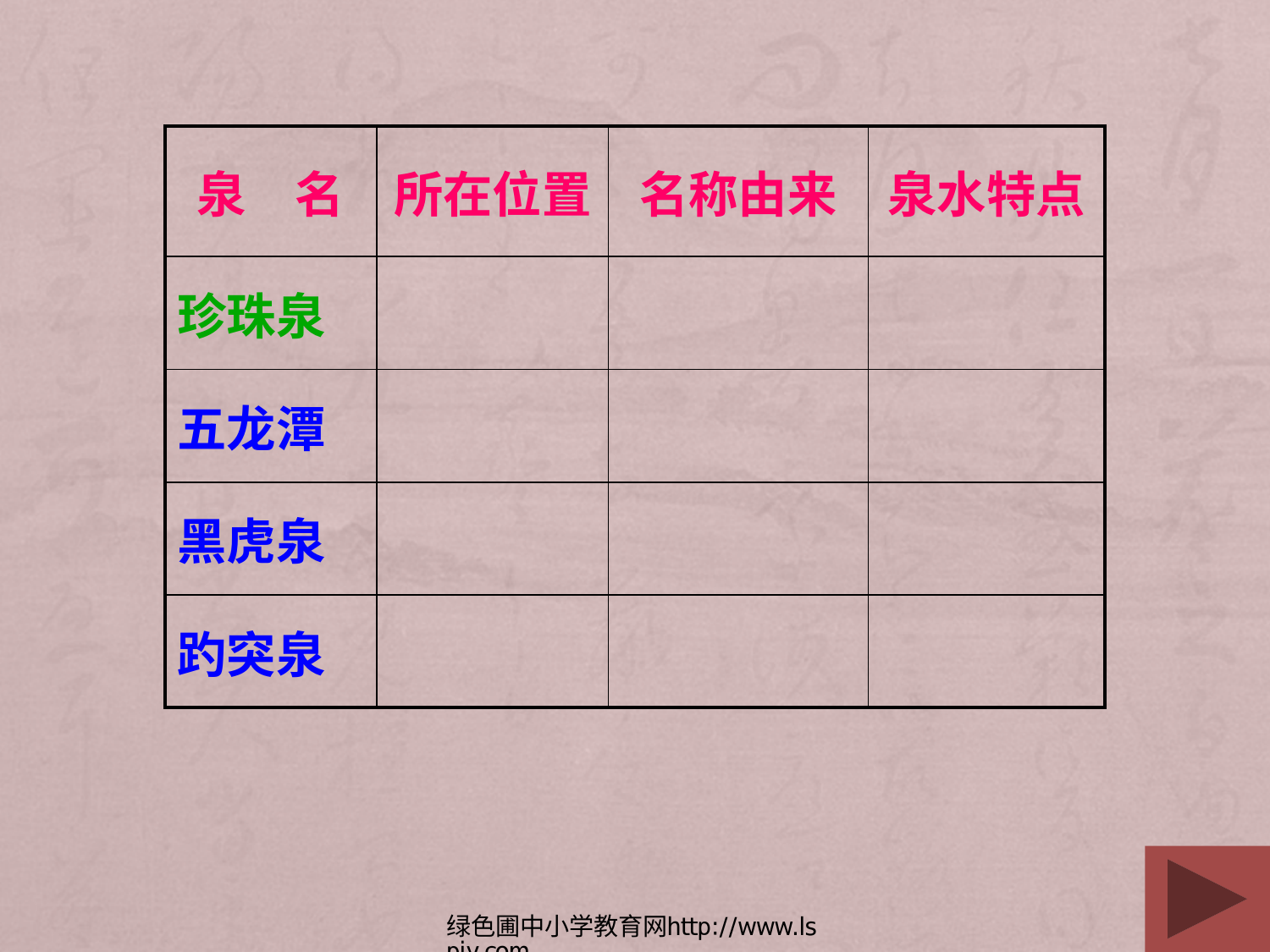

| 泉　名 | 所在位置 | 名称由来 | 泉水特点 |
| --- | --- | --- | --- |
| 珍珠泉 |  |  |  |
| 五龙潭 |  |  |  |
| 黑虎泉 |  |  |  |
| 趵突泉 |  |  |  |

绿色圃中小学教育网http://www.lspjy.com